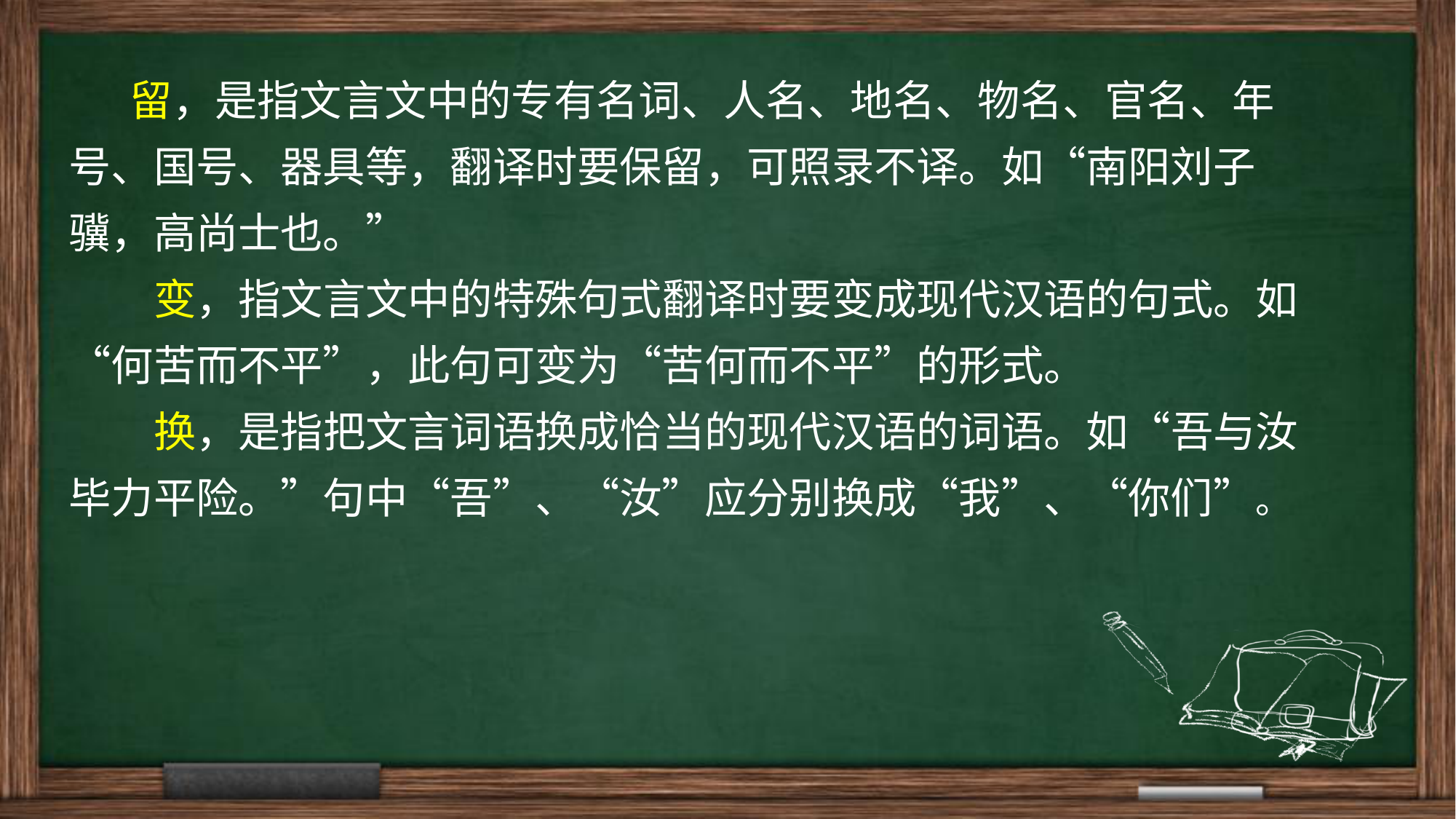

留，是指文言文中的专有名词、人名、地名、物名、官名、年号、国号、器具等，翻译时要保留，可照录不译。如“南阳刘子骥，高尚士也。”
　　变，指文言文中的特殊句式翻译时要变成现代汉语的句式。如“何苦而不平”，此句可变为“苦何而不平”的形式。
　　换，是指把文言词语换成恰当的现代汉语的词语。如“吾与汝毕力平险。”句中“吾”、“汝”应分别换成“我”、“你们”。